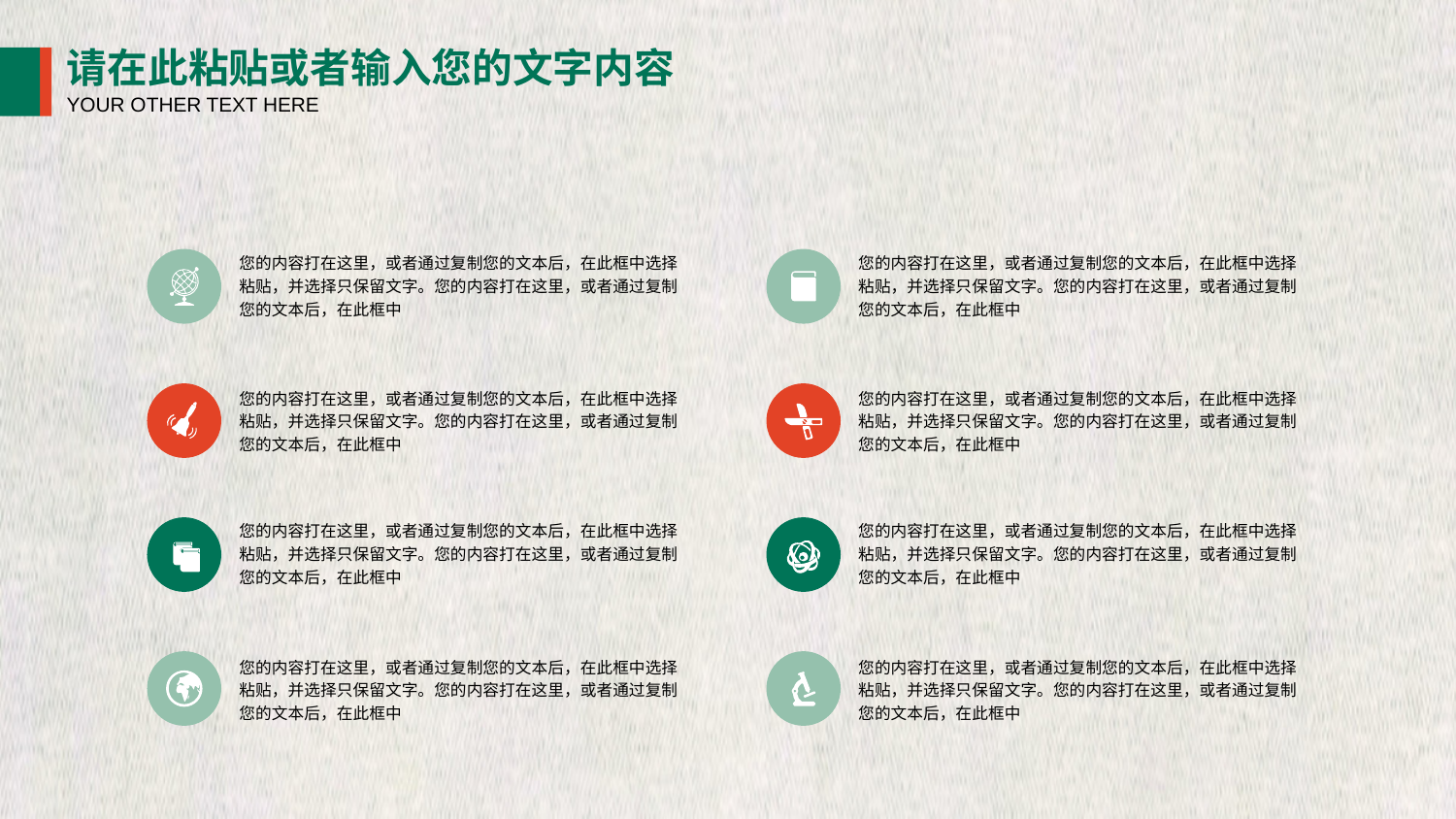

请在此粘贴或者输入您的文字内容

YOUR OTHER TEXT HERE

您的内容打在这里，或者通过复制您的文本后，在此框中选择粘贴，并选择只保留文字。您的内容打在这里，或者通过复制您的文本后，在此框中
您的内容打在这里，或者通过复制您的文本后，在此框中选择粘贴，并选择只保留文字。您的内容打在这里，或者通过复制您的文本后，在此框中

您的内容打在这里，或者通过复制您的文本后，在此框中选择粘贴，并选择只保留文字。您的内容打在这里，或者通过复制您的文本后，在此框中
您的内容打在这里，或者通过复制您的文本后，在此框中选择粘贴，并选择只保留文字。您的内容打在这里，或者通过复制您的文本后，在此框中

您的内容打在这里，或者通过复制您的文本后，在此框中选择粘贴，并选择只保留文字。您的内容打在这里，或者通过复制您的文本后，在此框中
您的内容打在这里，或者通过复制您的文本后，在此框中选择粘贴，并选择只保留文字。您的内容打在这里，或者通过复制您的文本后，在此框中

您的内容打在这里，或者通过复制您的文本后，在此框中选择粘贴，并选择只保留文字。您的内容打在这里，或者通过复制您的文本后，在此框中
您的内容打在这里，或者通过复制您的文本后，在此框中选择粘贴，并选择只保留文字。您的内容打在这里，或者通过复制您的文本后，在此框中